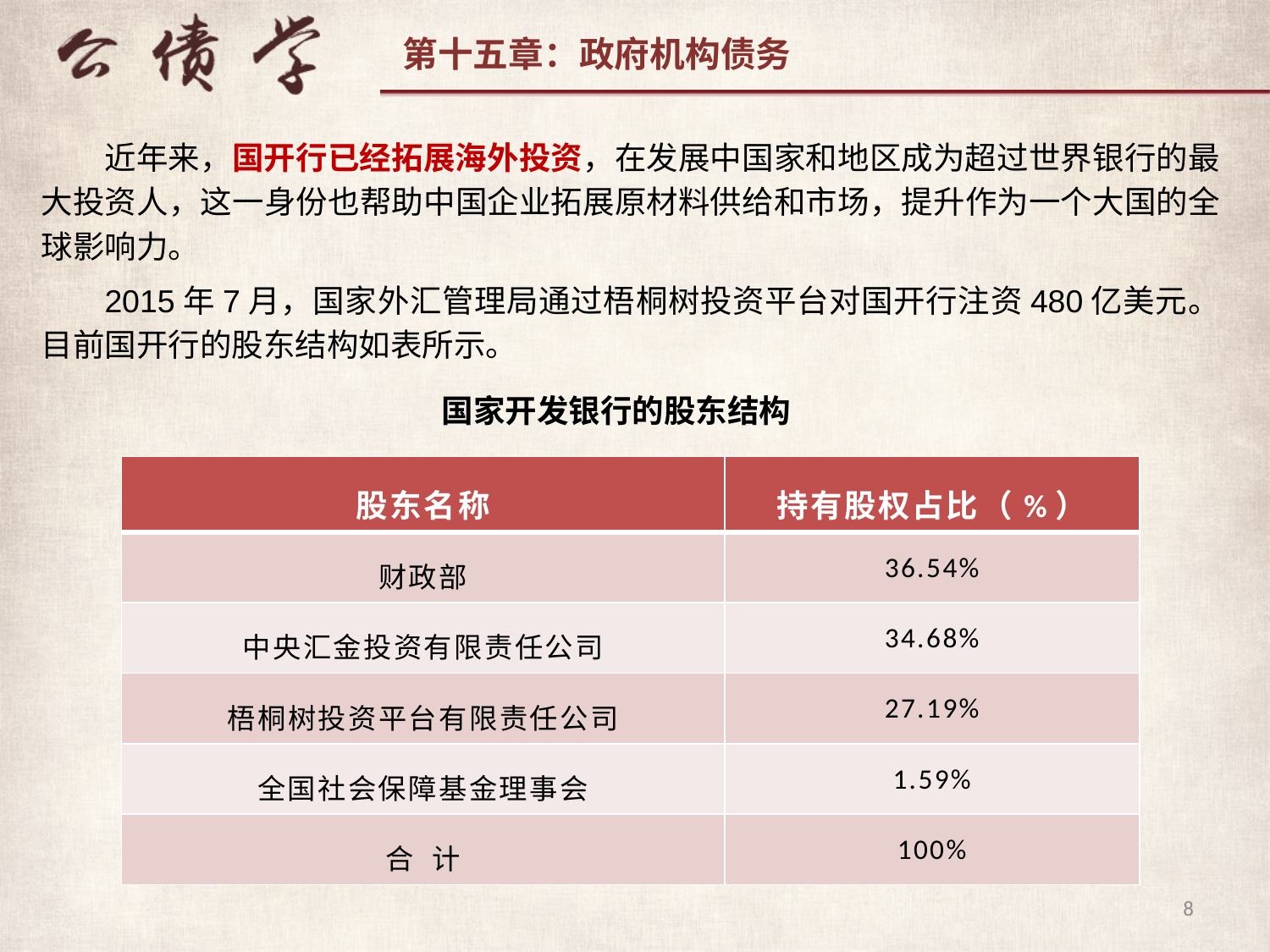

近年来，国开行已经拓展海外投资，在发展中国家和地区成为超过世界银行的最大投资人，这一身份也帮助中国企业拓展原材料供给和市场，提升作为一个大国的全球影响力。
2015年7月，国家外汇管理局通过梧桐树投资平台对国开行注资480亿美元。目前国开行的股东结构如表所示。
 国家开发银行的股东结构
| 股东名称 | 持有股权占比（%） |
| --- | --- |
| 财政部 | 36.54% |
| 中央汇金投资有限责任公司 | 34.68% |
| 梧桐树投资平台有限责任公司 | 27.19% |
| 全国社会保障基金理事会 | 1.59% |
| 合 计 | 100% |
8